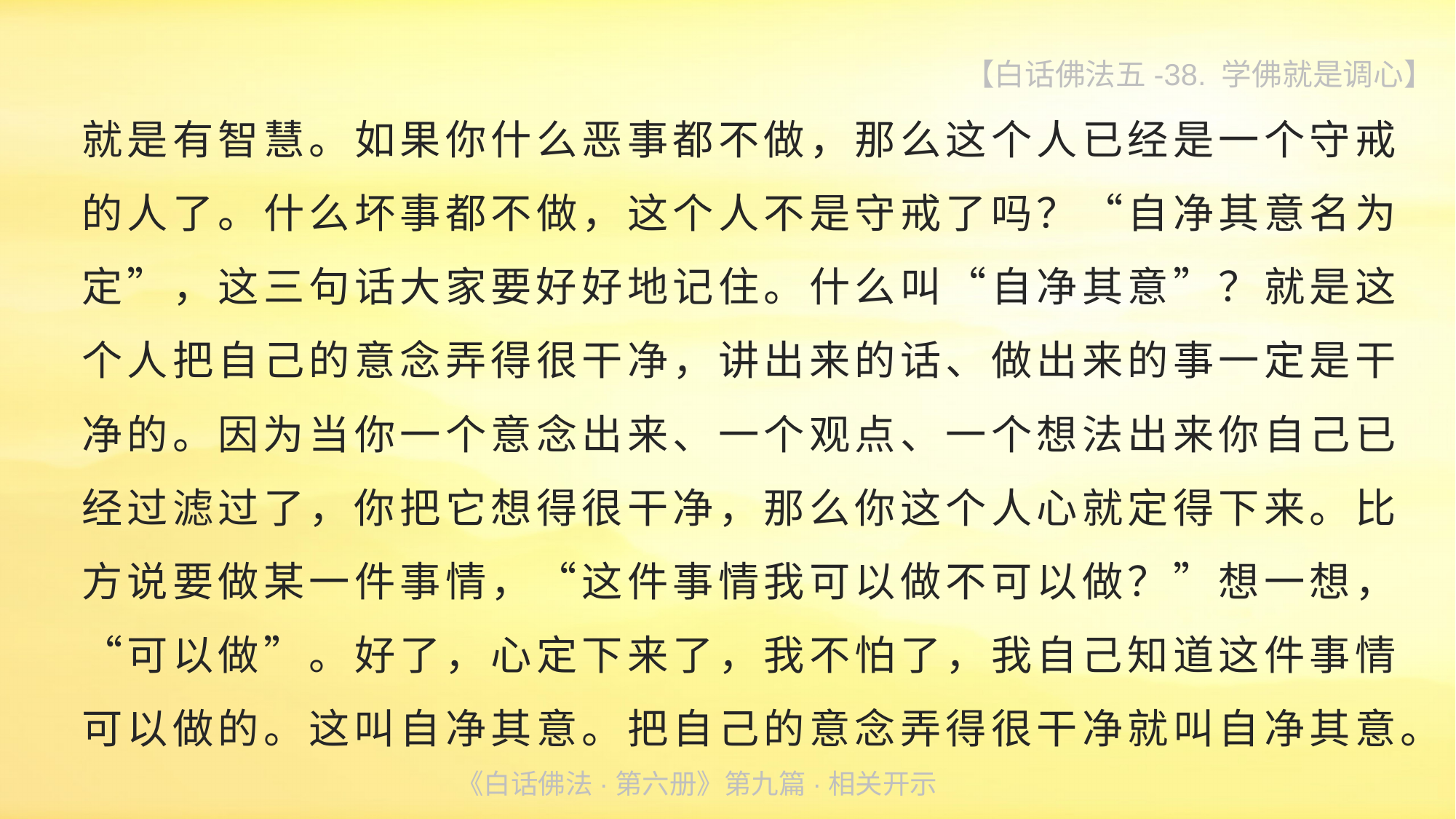

【白话佛法五-38. 学佛就是调心】
就是有智慧。如果你什么恶事都不做，那么这个人已经是一个守戒的人了。什么坏事都不做，这个人不是守戒了吗？“自净其意名为定”，这三句话大家要好好地记住。什么叫“自净其意”？就是这个人把自己的意念弄得很干净，讲出来的话、做出来的事一定是干净的。因为当你一个意念出来、一个观点、一个想法出来你自己已经过滤过了，你把它想得很干净，那么你这个人心就定得下来。比方说要做某一件事情，“这件事情我可以做不可以做？”想一想，“可以做”。好了，心定下来了，我不怕了，我自己知道这件事情可以做的。这叫自净其意。把自己的意念弄得很干净就叫自净其意。
《白话佛法·第六册》第九篇·相关开示